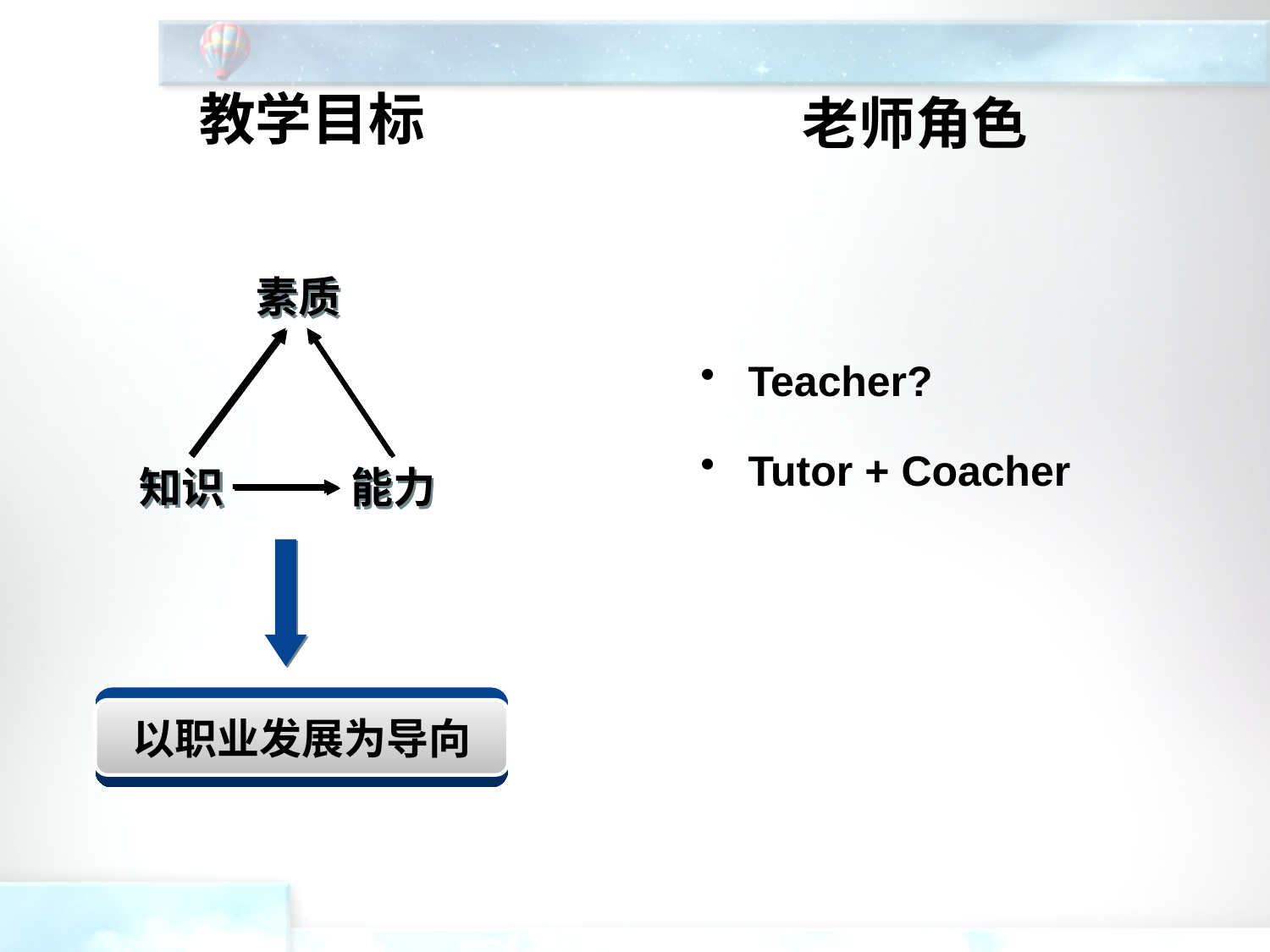

教学目标
老师角色
素质
Teacher?
Tutor + Coacher

知识
能力

以职业发展为导向